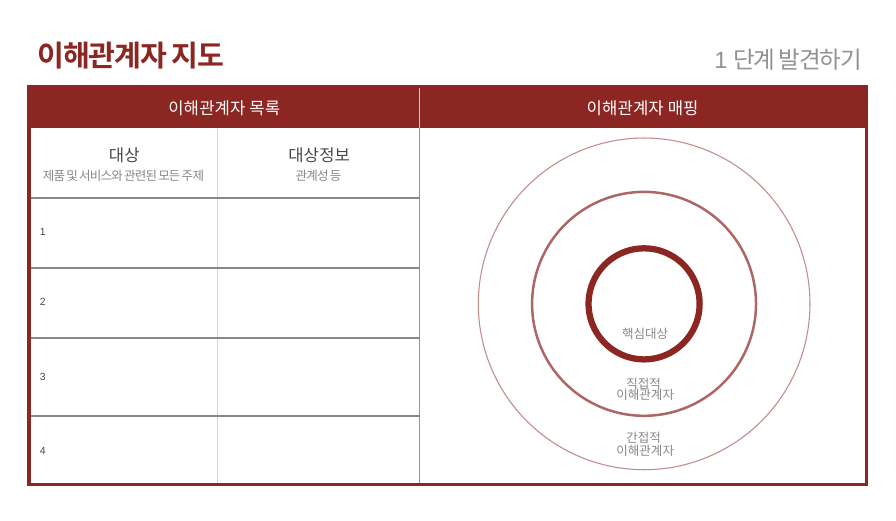

이해관계자 지도
1단계 발견하기
| 이해관계자 목록 |  | 이해관계자 매핑 |
| --- | --- | --- |
| 대상 제품 및 서비스와 관련된 모든 주제 | 대상정보 관계성 등 |  |
| 1 |  |  |
| 2 |  |  |
| 3 |  |  |
| 4 |  |  |

핵심대상
직접적
이해관계자
간접적
이해관계자